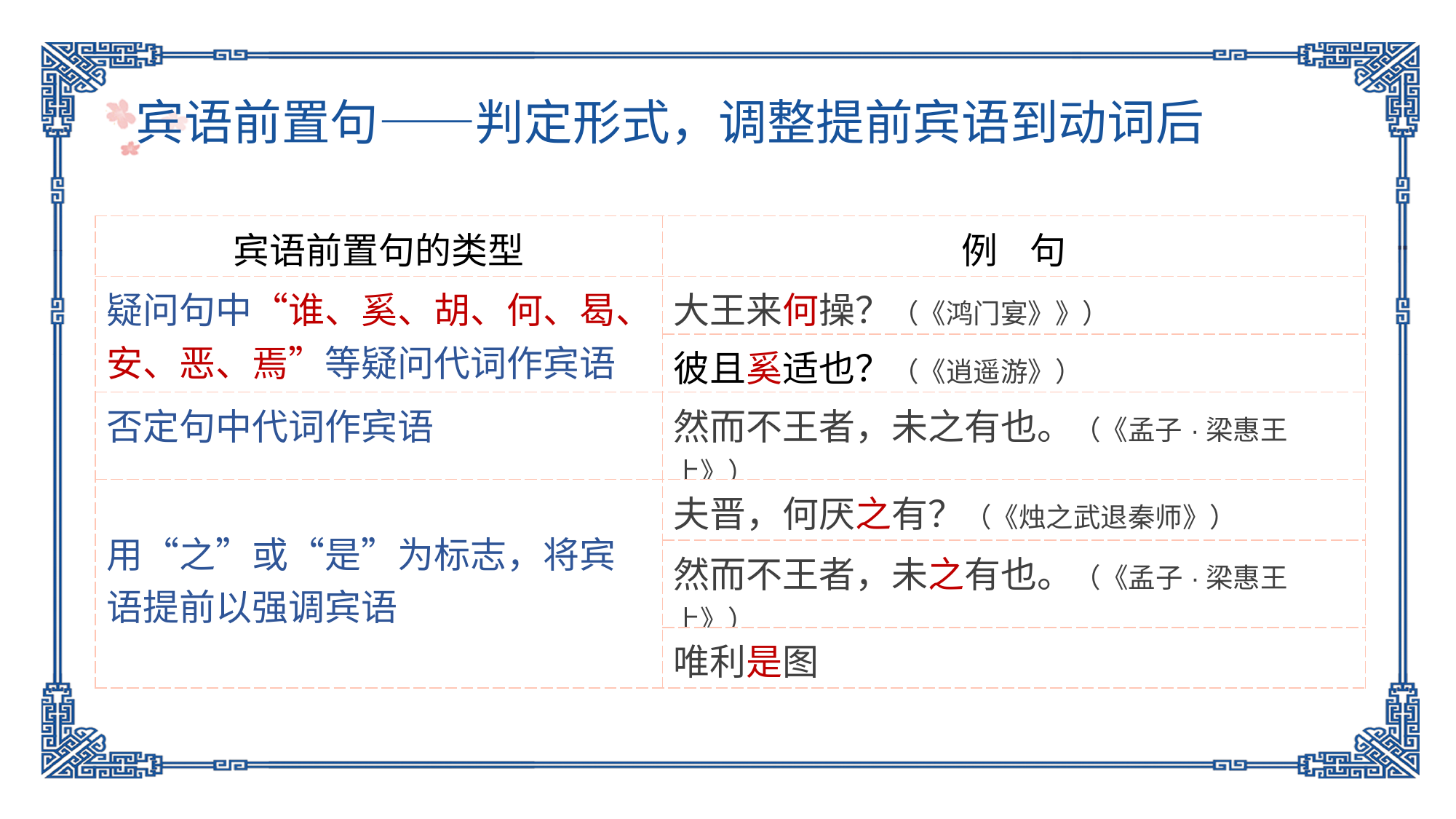

宾语前置句——判定形式，调整提前宾语到动词后
| 宾语前置句的类型 | 例 句 |
| --- | --- |
| 疑问句中“谁、奚、胡、何、曷、安、恶、焉”等疑问代词作宾语 | 大王来何操？（《鸿门宴》》） |
|  | 彼且奚适也？（《逍遥游》） |
| 否定句中代词作宾语 | 然而不王者，未之有也。（《孟子·梁惠王上》） |
| 用“之”或“是”为标志，将宾语提前以强调宾语 | 夫晋，何厌之有？（《烛之武退秦师》） |
|  | 然而不王者，未之有也。（《孟子·梁惠王上》） |
|  | 唯利是图 |